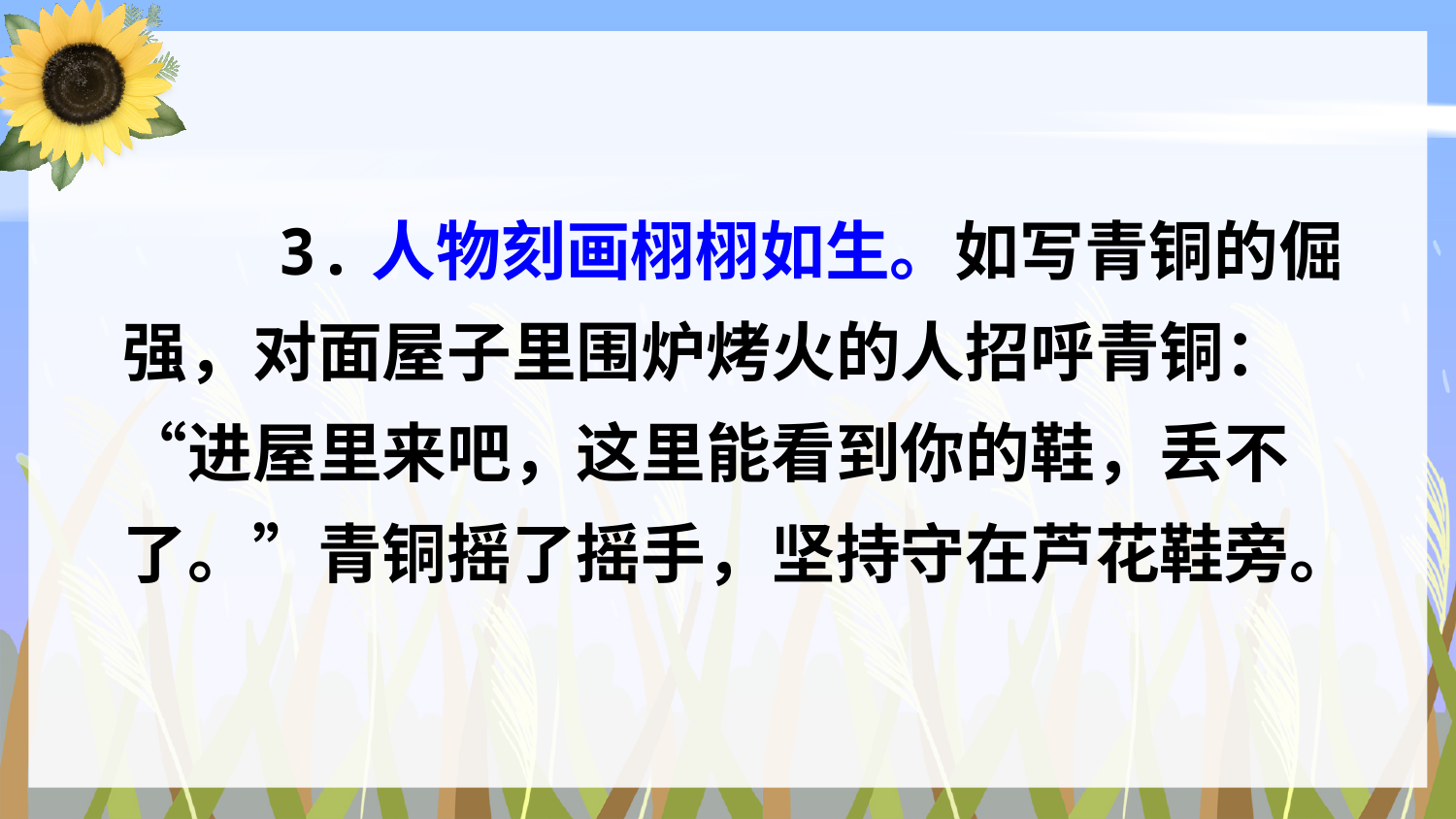

3.人物刻画栩栩如生。如写青铜的倔强，对面屋子里围炉烤火的人招呼青铜：“进屋里来吧，这里能看到你的鞋，丢不了。”青铜摇了摇手，坚持守在芦花鞋旁。